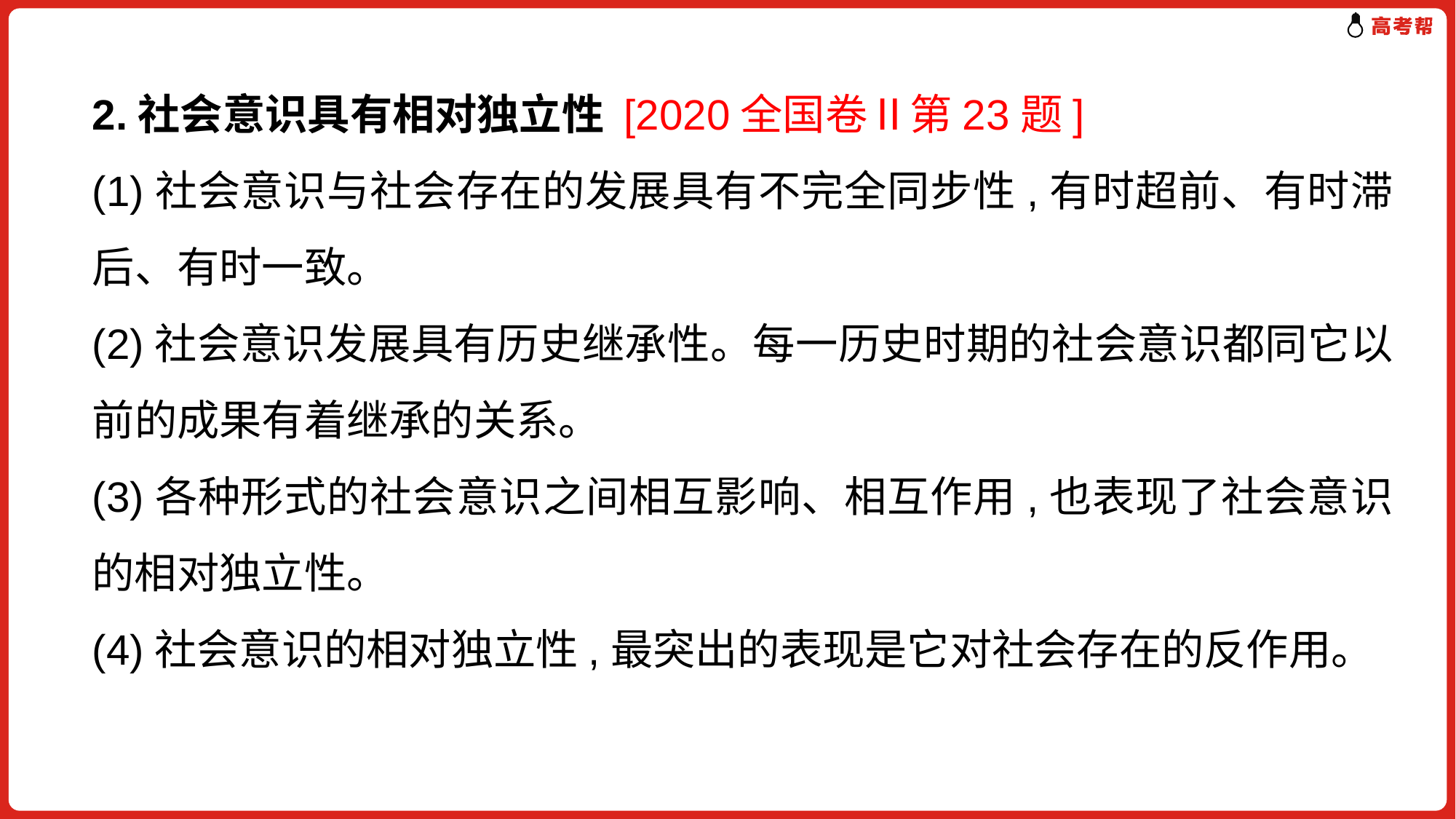

2.社会意识具有相对独立性 [2020全国卷Ⅱ第23题]
(1)社会意识与社会存在的发展具有不完全同步性,有时超前、有时滞后、有时一致。
(2)社会意识发展具有历史继承性。每一历史时期的社会意识都同它以前的成果有着继承的关系。
(3)各种形式的社会意识之间相互影响、相互作用,也表现了社会意识的相对独立性。
(4)社会意识的相对独立性,最突出的表现是它对社会存在的反作用。